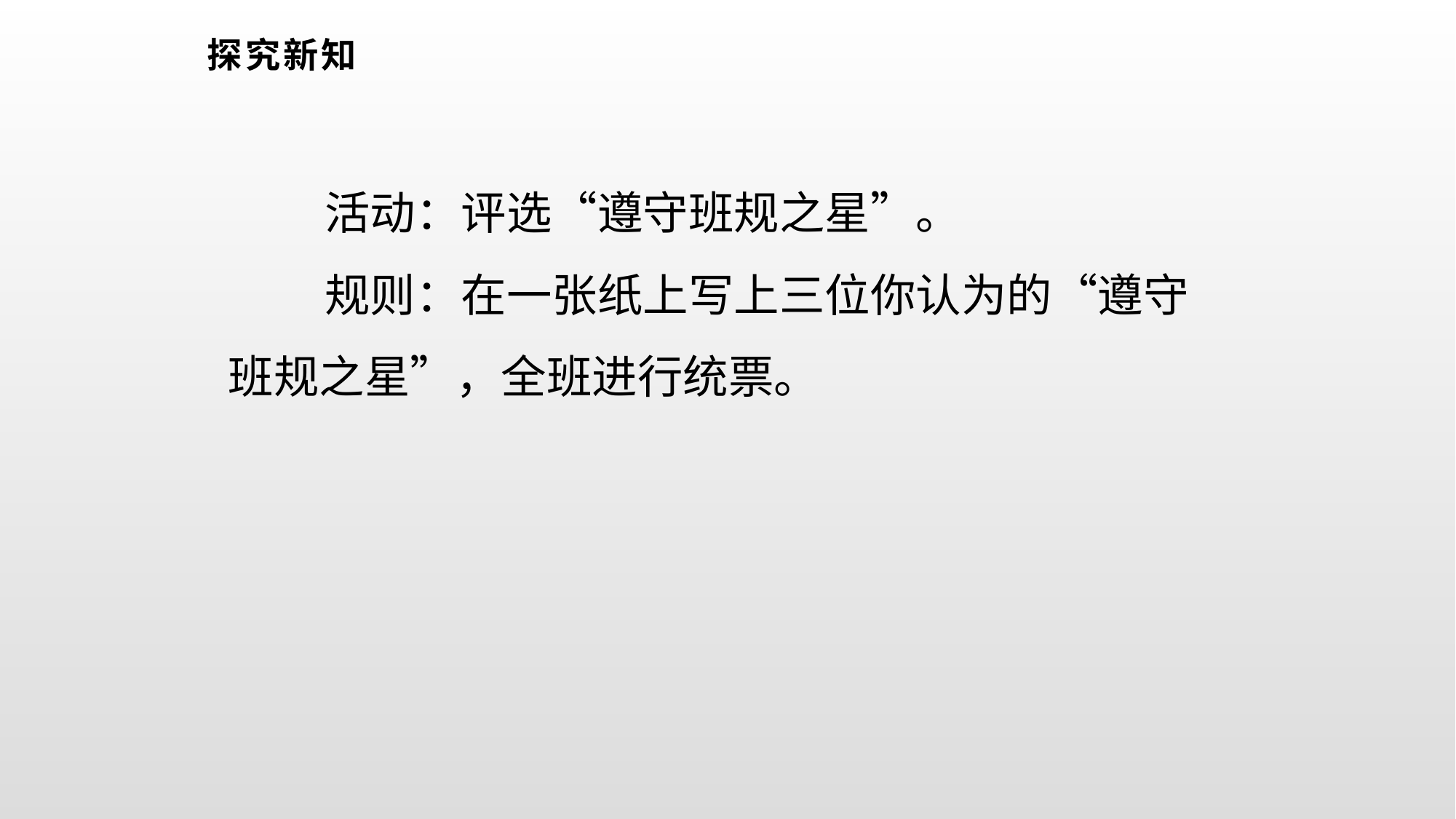

# 探究新知
活动：评选“遵守班规之星”。
规则：在一张纸上写上三位你认为的“遵守班规之星”，全班进行统票。